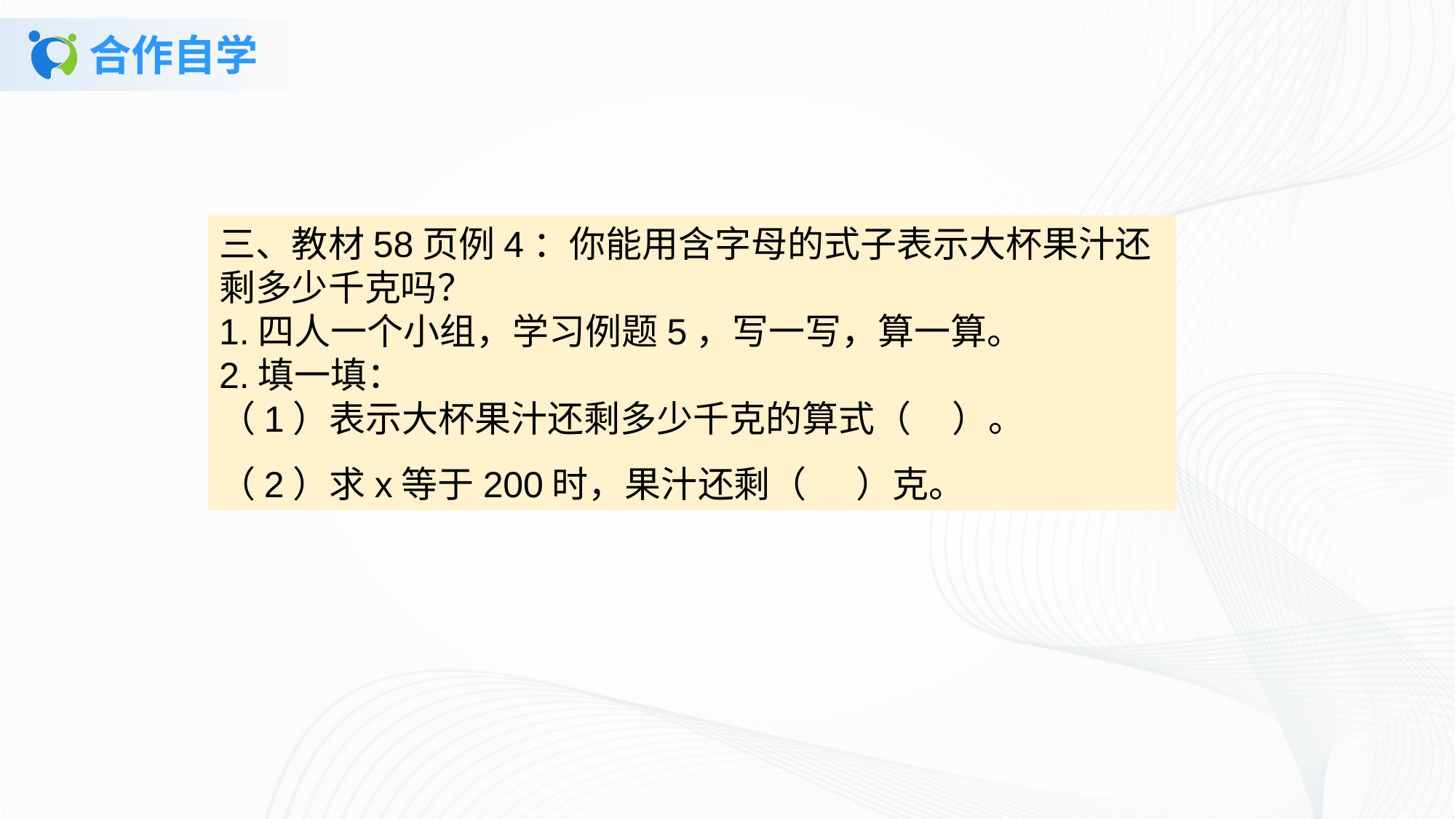

# 合作自学
三、教材58页例4：你能用含字母的式子表示大杯果汁还剩多少千克吗？1.四人一个小组，学习例题5，写一写，算一算。2.填一填：（1）表示大杯果汁还剩多少千克的算式（     ）。（2）求x等于200时，果汁还剩（      ）克。